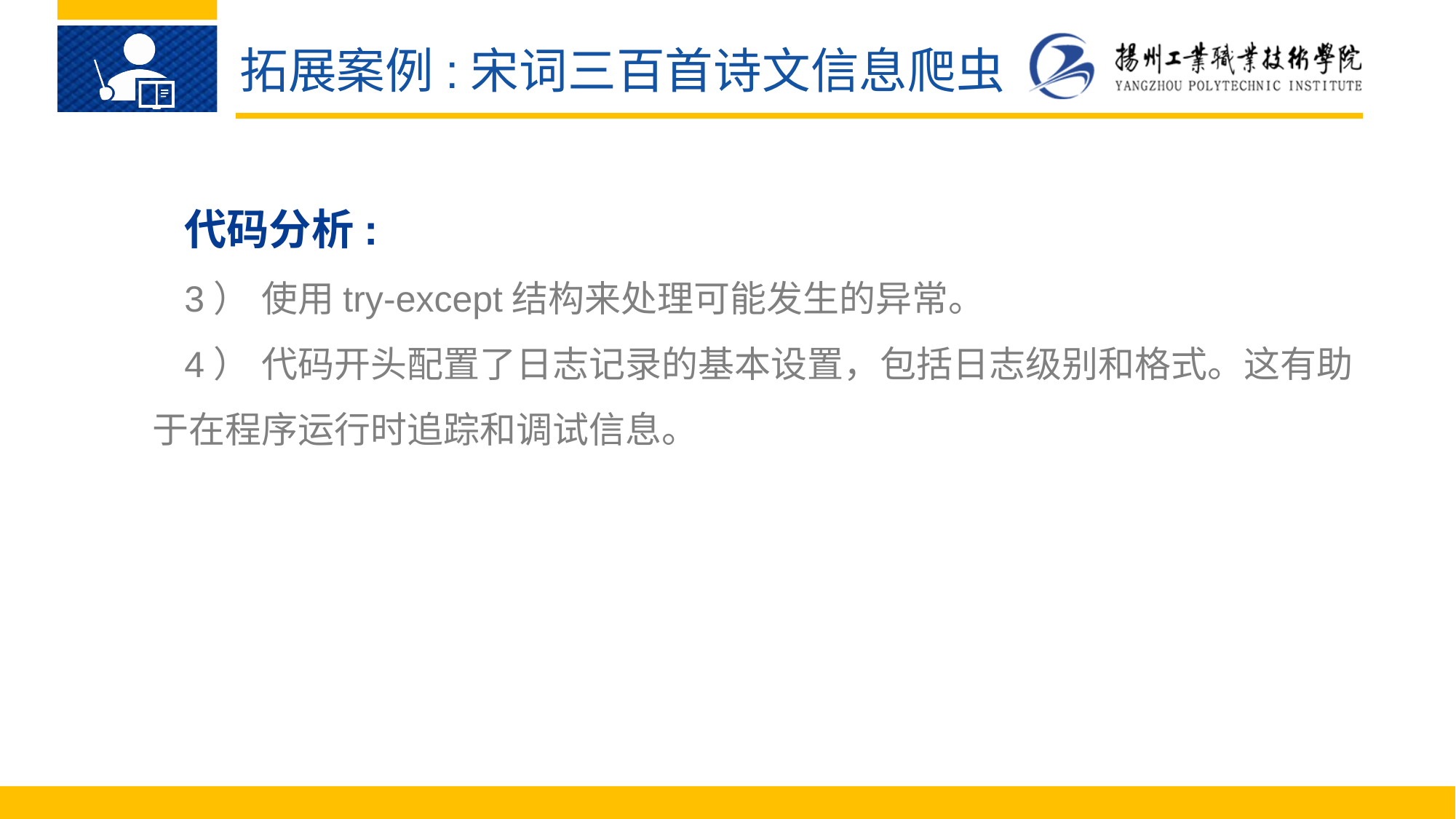

拓展案例:宋词三百首诗文信息爬虫
代码分析:
3）	使用try-except结构来处理可能发生的异常。
4）	代码开头配置了日志记录的基本设置，包括日志级别和格式。这有助于在程序运行时追踪和调试信息。